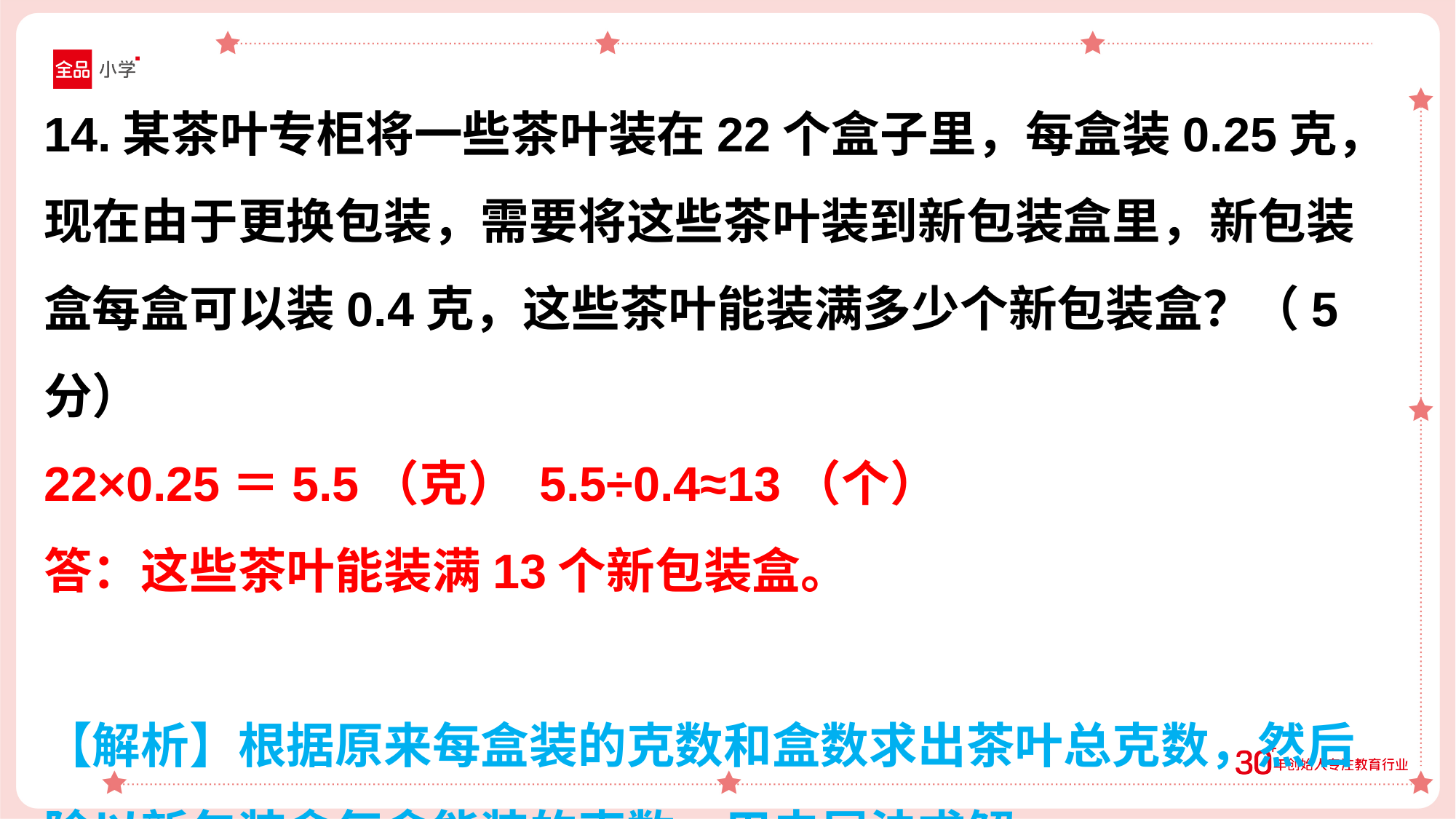

14.某茶叶专柜将一些茶叶装在22个盒子里，每盒装0.25克，现在由于更换包装，需要将这些茶叶装到新包装盒里，新包装盒每盒可以装0.4克，这些茶叶能装满多少个新包装盒？（5分）
22×0.25＝5.5（克） 5.5÷0.4≈13（个）
答：这些茶叶能装满13个新包装盒。

【解析】根据原来每盒装的克数和盒数求出茶叶总克数，然后除以新包装盒每盒能装的克数，用去尾法求解。